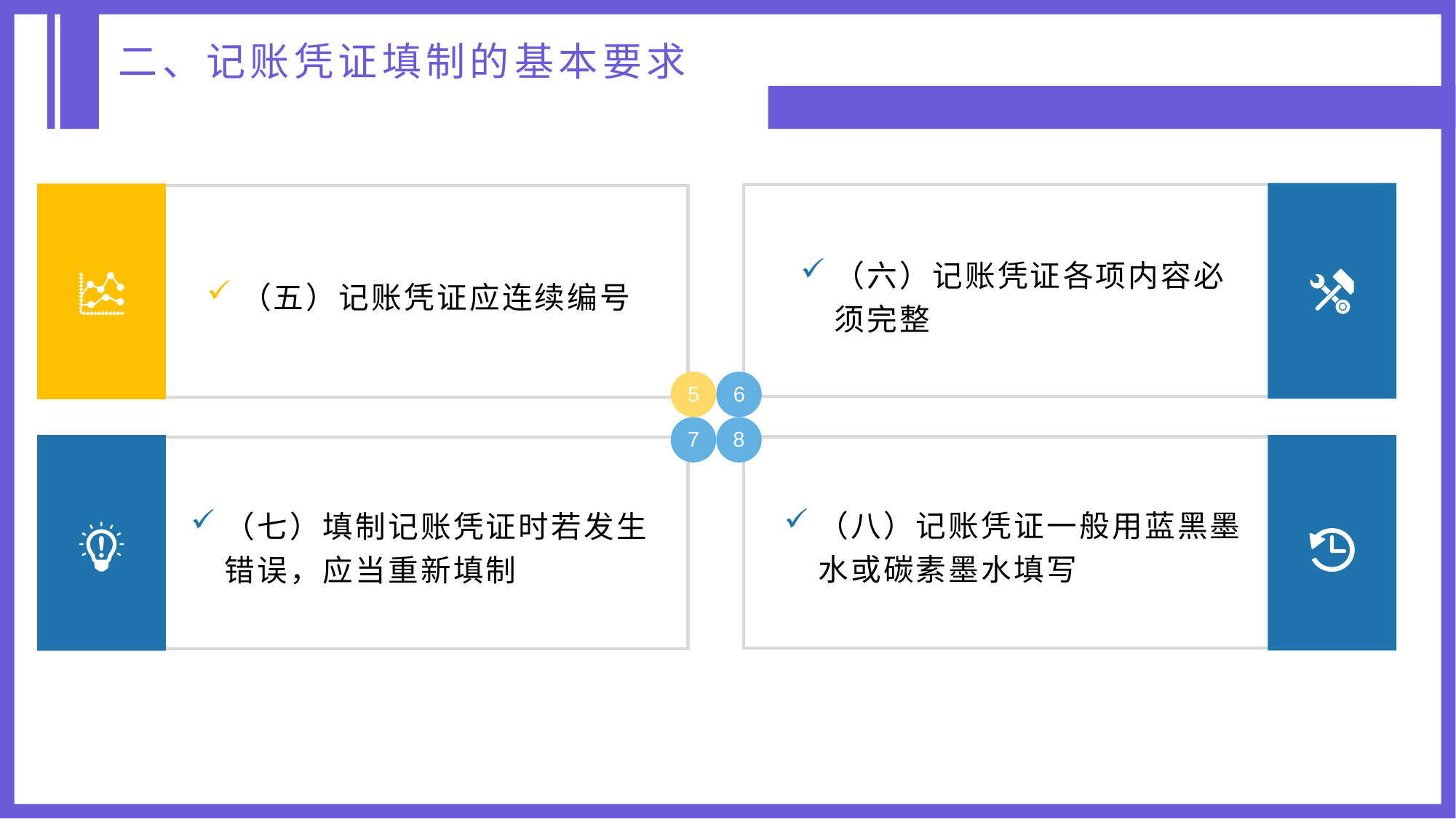

二、记账凭证填制的基本要求

（五）记账凭证应连续编号
（六）记账凭证各项内容必须完整

6
5

7
8

（八）记账凭证一般用蓝黑墨水或碳素墨水填写
（七）填制记账凭证时若发生错误，应当重新填制